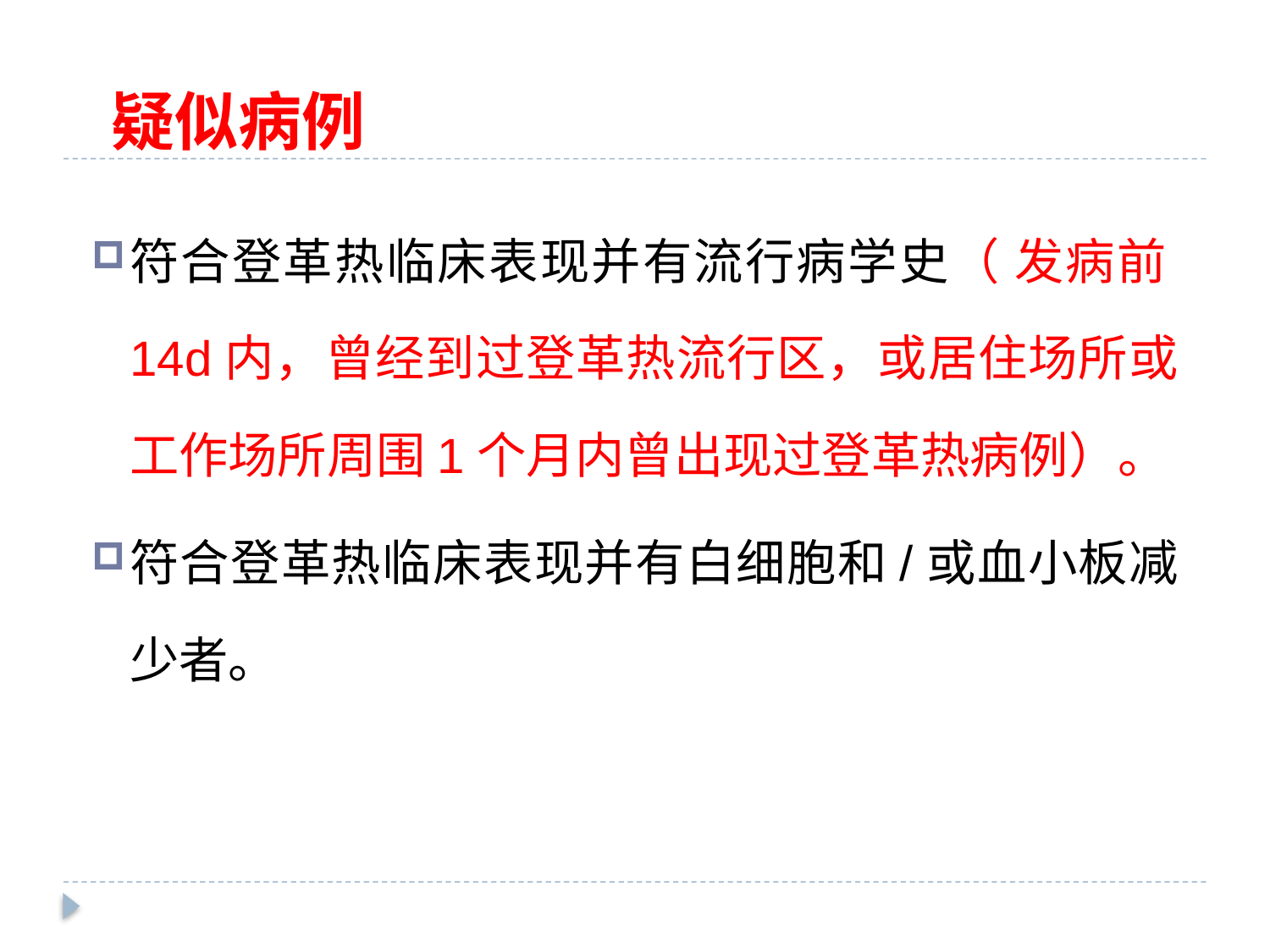

# 疑似病例
符合登革热临床表现并有流行病学史（ 发病前14d内，曾经到过登革热流行区，或居住场所或工作场所周围1个月内曾出现过登革热病例）。
符合登革热临床表现并有白细胞和/或血小板减少者。